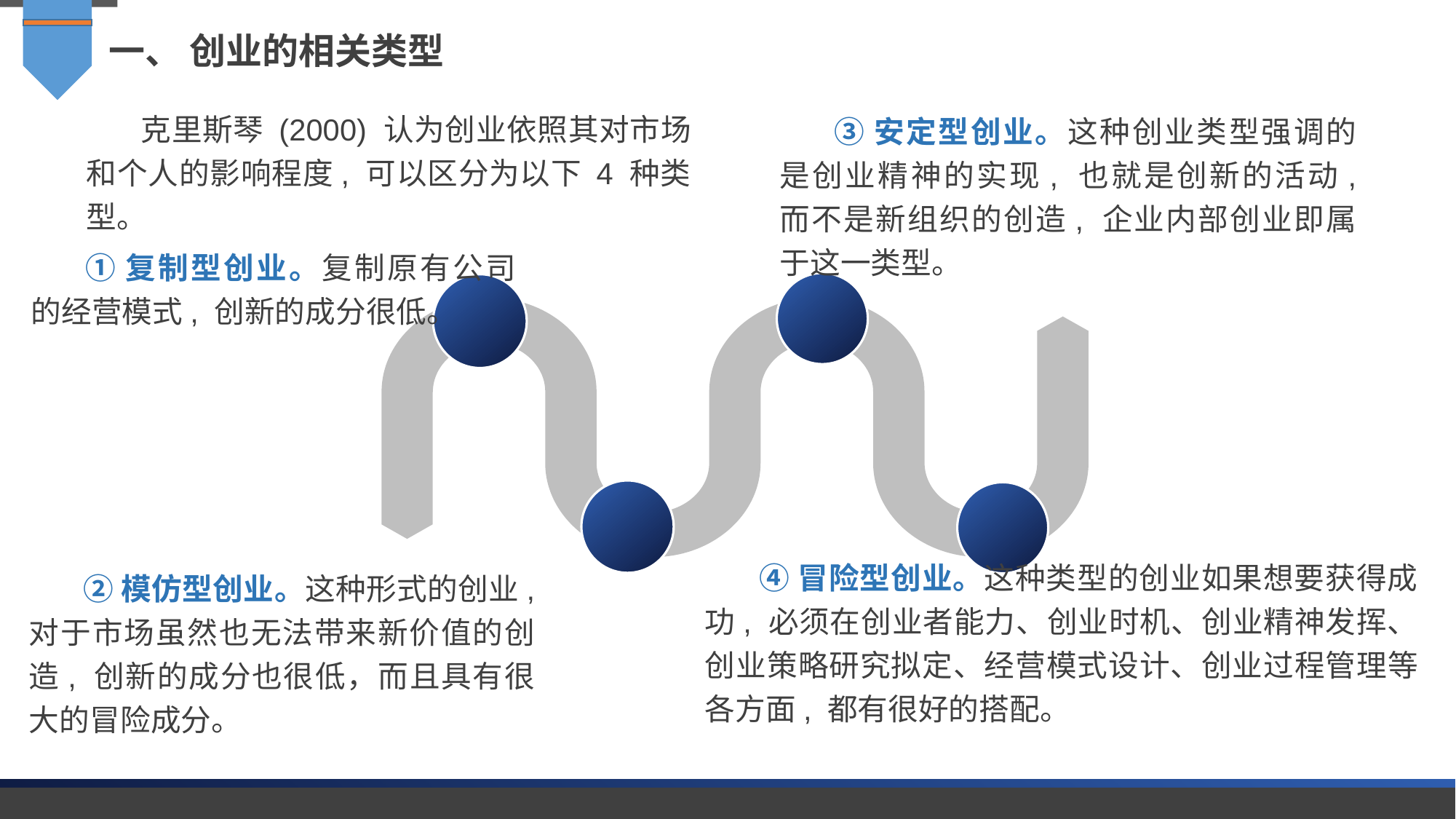

一、 创业的相关类型

克里斯琴 (2000) 认为创业依照其对市场和个人的影响程度, 可以区分为以下 4 种类型。
③安定型创业。这种创业类型强调的是创业精神的实现, 也就是创新的活动, 而不是新组织的创造, 企业内部创业即属于这一类型。
①复制型创业。复制原有公司的经营模式, 创新的成分很低。

④冒险型创业。这种类型的创业如果想要获得成功, 必须在创业者能力、创业时机、创业精神发挥、 创业策略研究拟定、经营模式设计、创业过程管理等各方面, 都有很好的搭配。
②模仿型创业。这种形式的创业, 对于市场虽然也无法带来新价值的创造, 创新的成分也很低，而且具有很大的冒险成分。